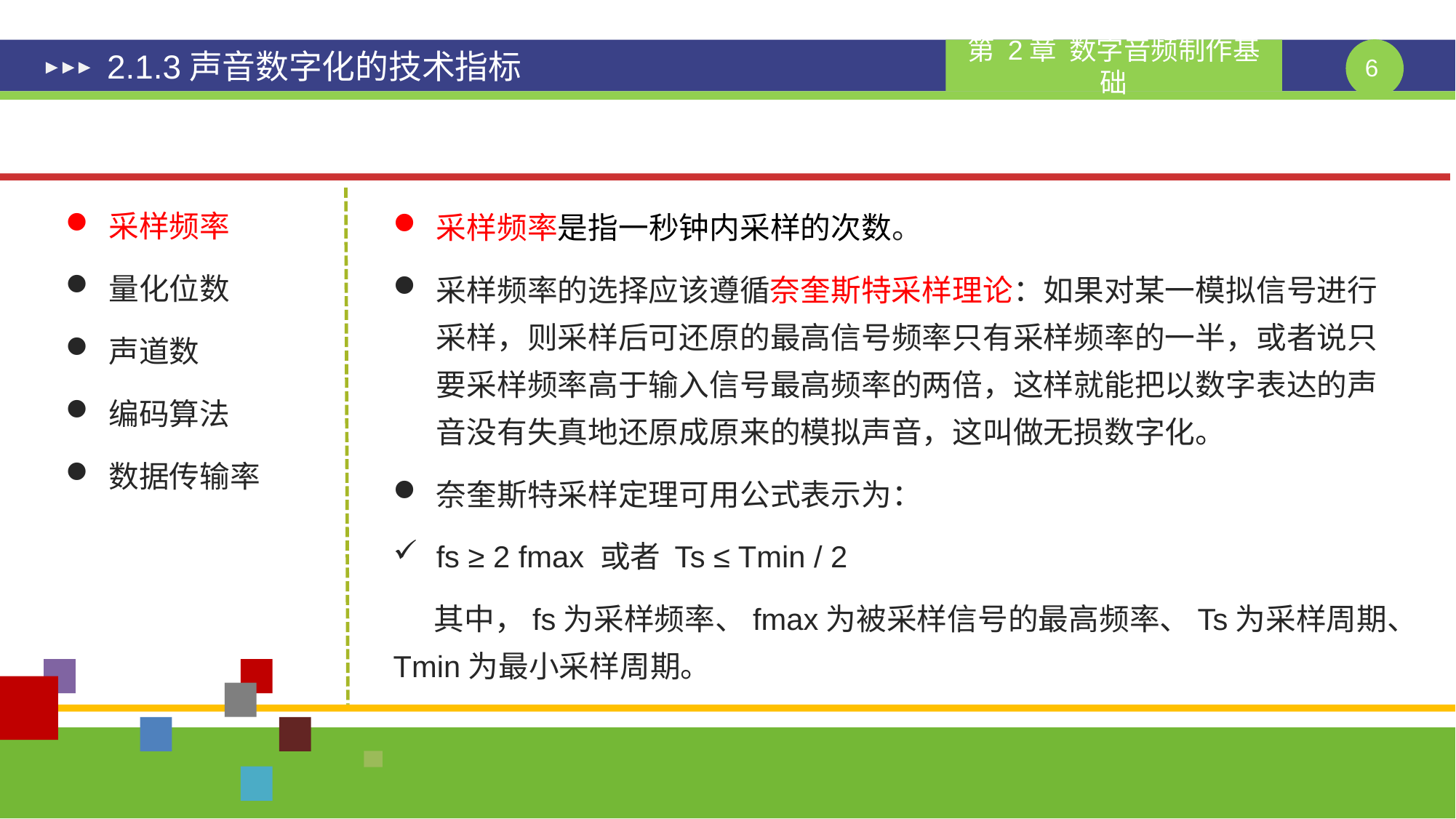

# 2.1.3声音数字化的技术指标

采样频率
量化位数
声道数
编码算法
数据传输率

采样频率是指一秒钟内采样的次数。
采样频率的选择应该遵循奈奎斯特采样理论：如果对某一模拟信号进行采样，则采样后可还原的最高信号频率只有采样频率的一半，或者说只要采样频率高于输入信号最高频率的两倍，这样就能把以数字表达的声音没有失真地还原成原来的模拟声音，这叫做无损数字化。
奈奎斯特采样定理可用公式表示为：
fs ≥ 2 fmax 或者 Ts ≤ Tmin / 2
     其中，fs为采样频率、fmax为被采样信号的最高频率、Ts为采样周期、Tmin为最小采样周期。